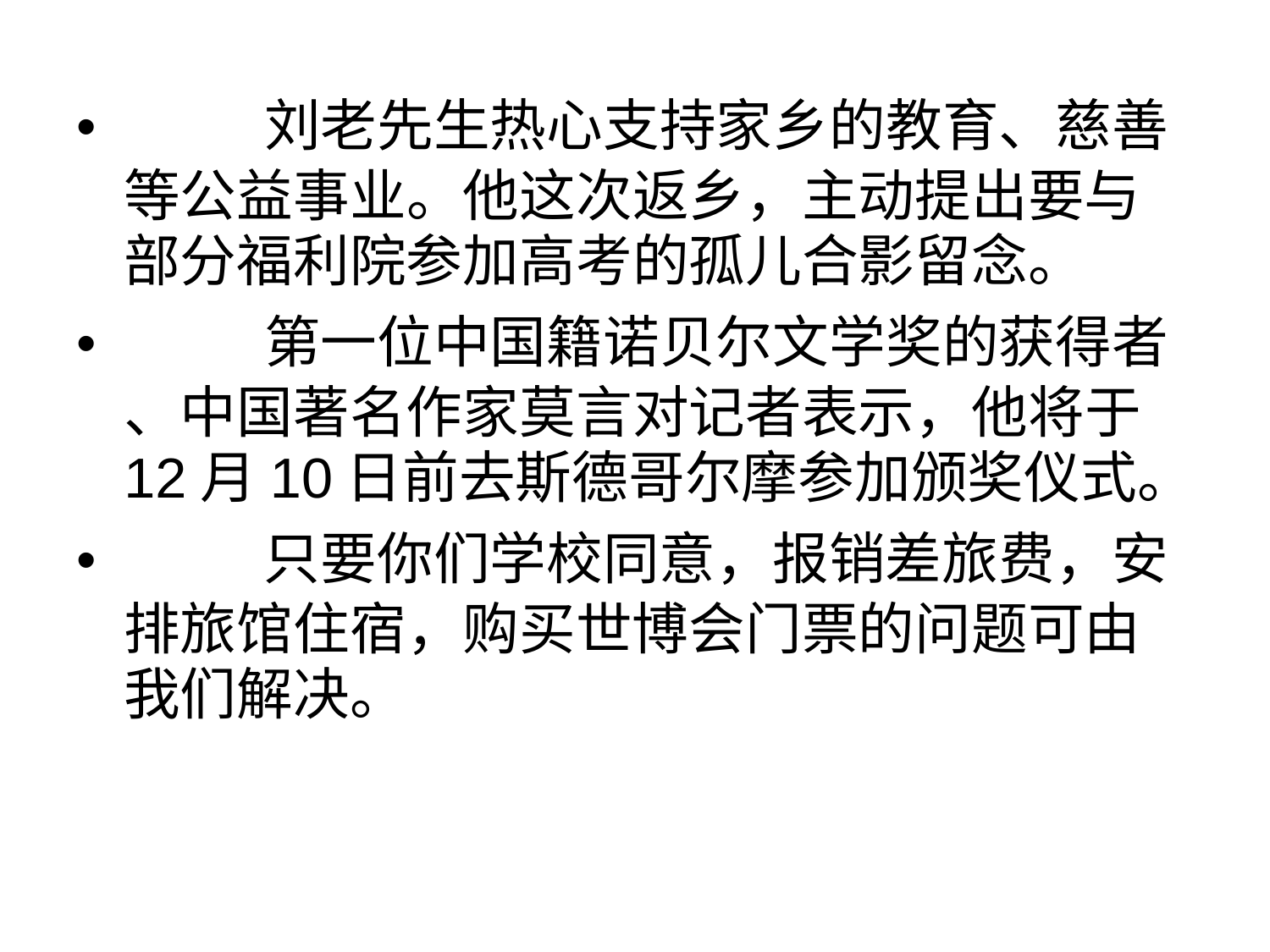

• 刘老先生热心支持家乡的教育、慈善
等公益事业。他这次返乡，主动提出要与
部分福利院参加高考的孤儿合影留念。
• 第一位中国籍诺贝尔文学奖的获得者
、中国著名作家莫言对记者表示，他将于
12月10日前去斯德哥尔摩参加颁奖仪式。
• 只要你们学校同意，报销差旅费，安
排旅馆住宿，购买世博会门票的问题可由
我们解决。